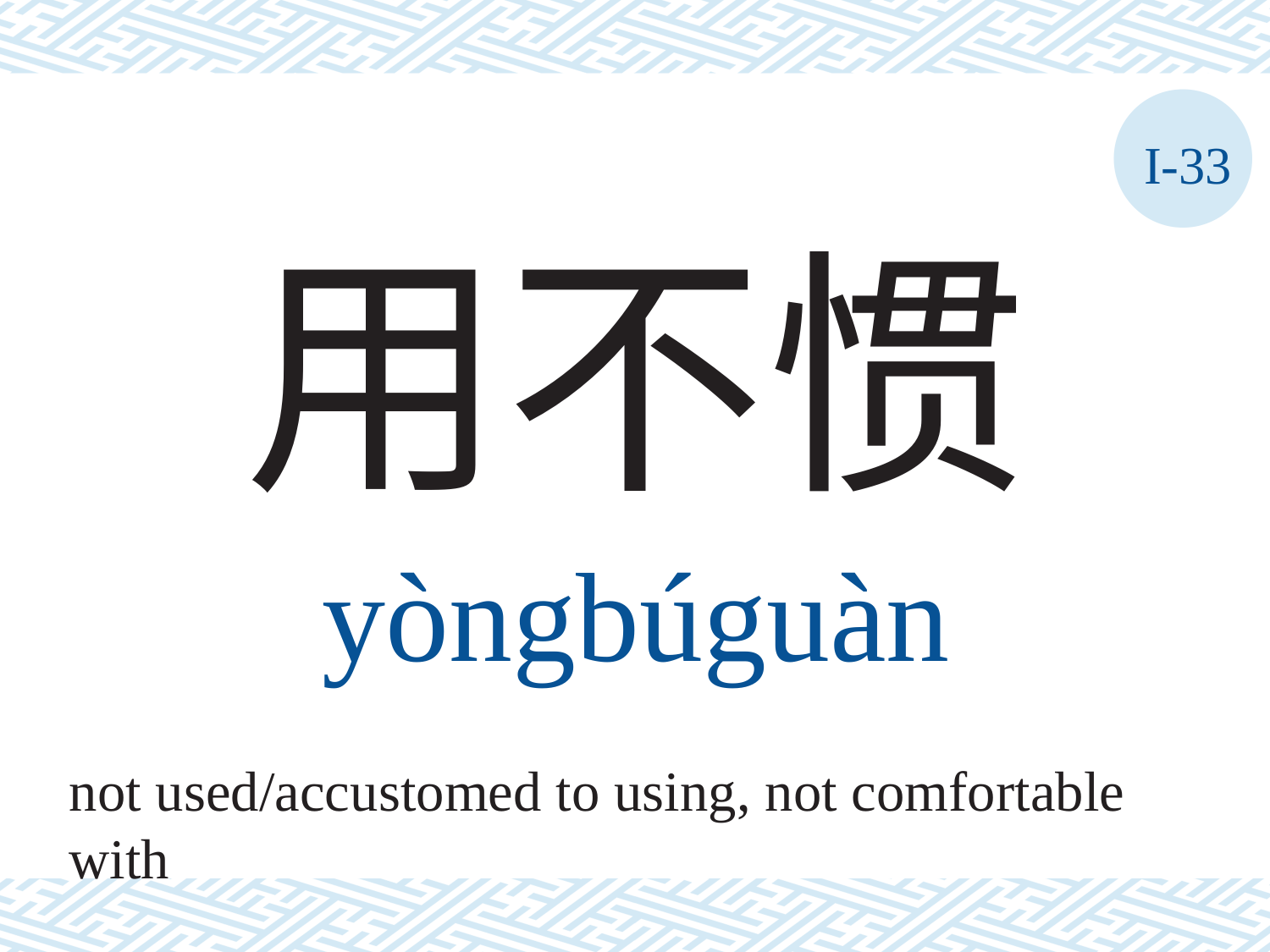

I-33
用不惯
yòngbúguàn

not used/accustomed to using, not comfortable with